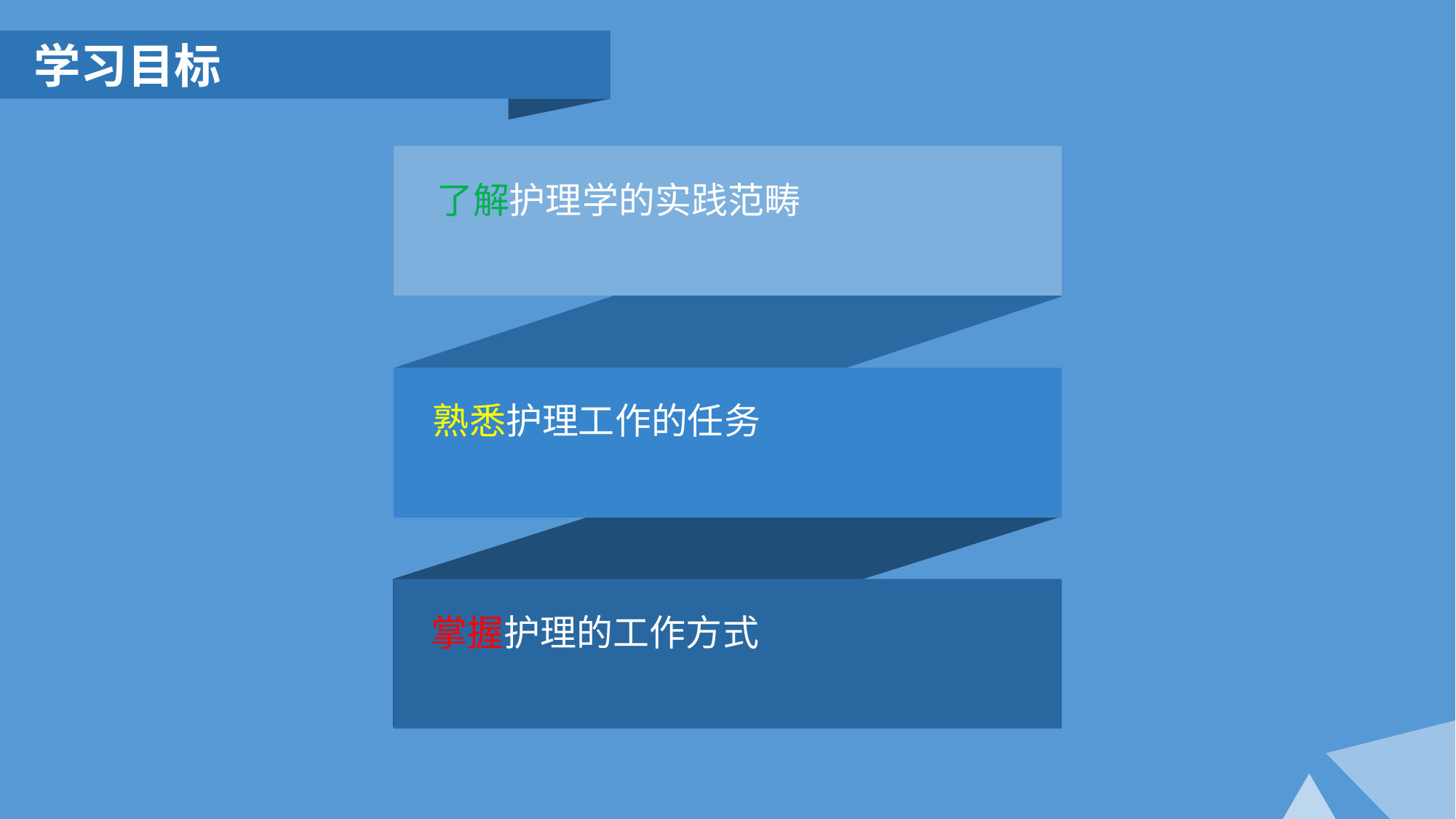

学习目标

了解护理学的实践范畴

熟悉护理工作的任务

掌握护理的工作方式